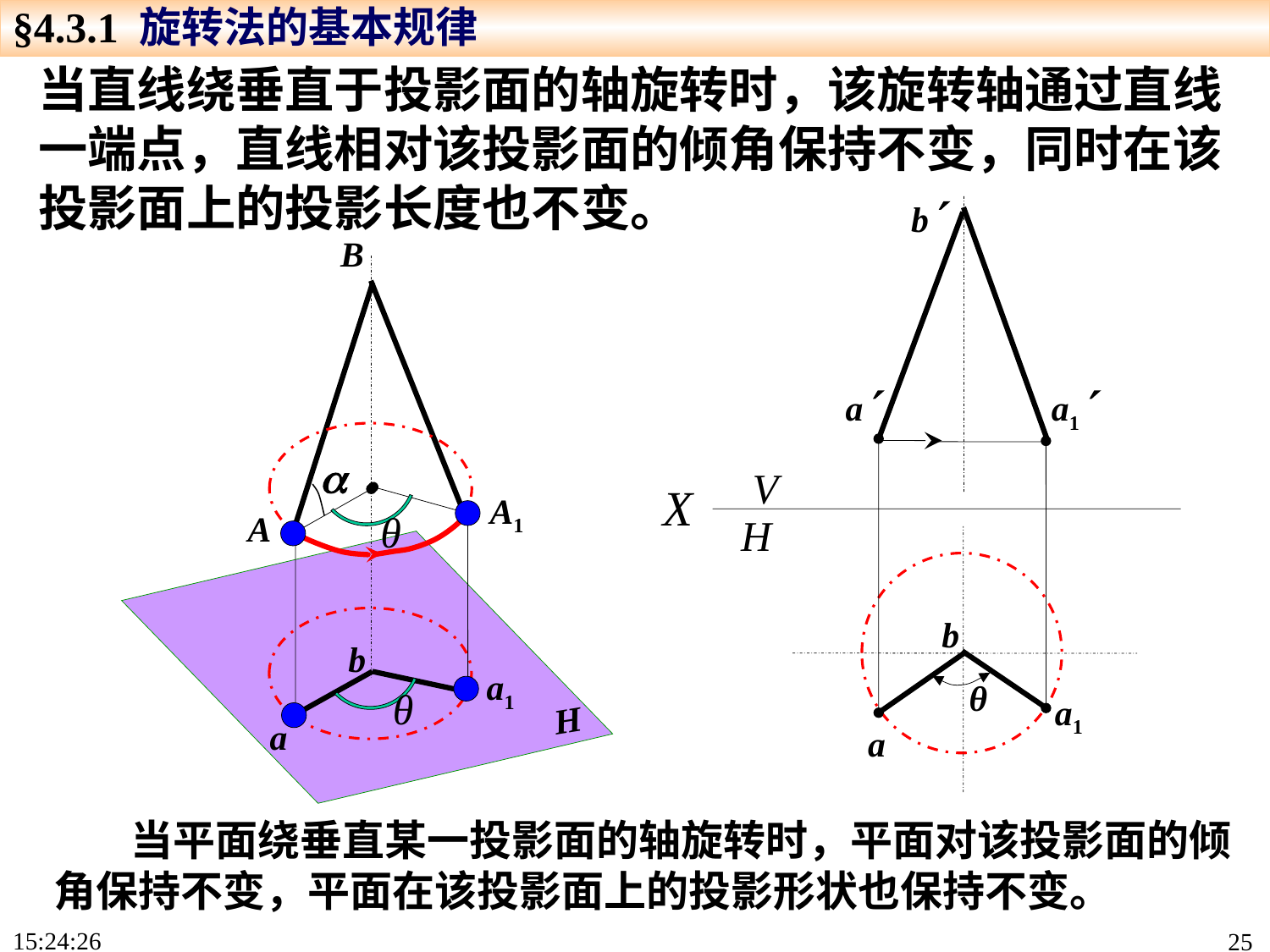

§4.3.1 旋转法的基本规律
当直线绕垂直于投影面的轴旋转时，该旋转轴通过直线一端点，直线相对该投影面的倾角保持不变，同时在该投影面上的投影长度也不变。
b′

V
H
X

B

a′
a1′

α

A1

θ
A

b

b

a1
θ

θ

a1
H

a
a
       当平面绕垂直某一投影面的轴旋转时，平面对该投影面的倾角保持不变，平面在该投影面上的投影形状也保持不变。
15:24:26
25